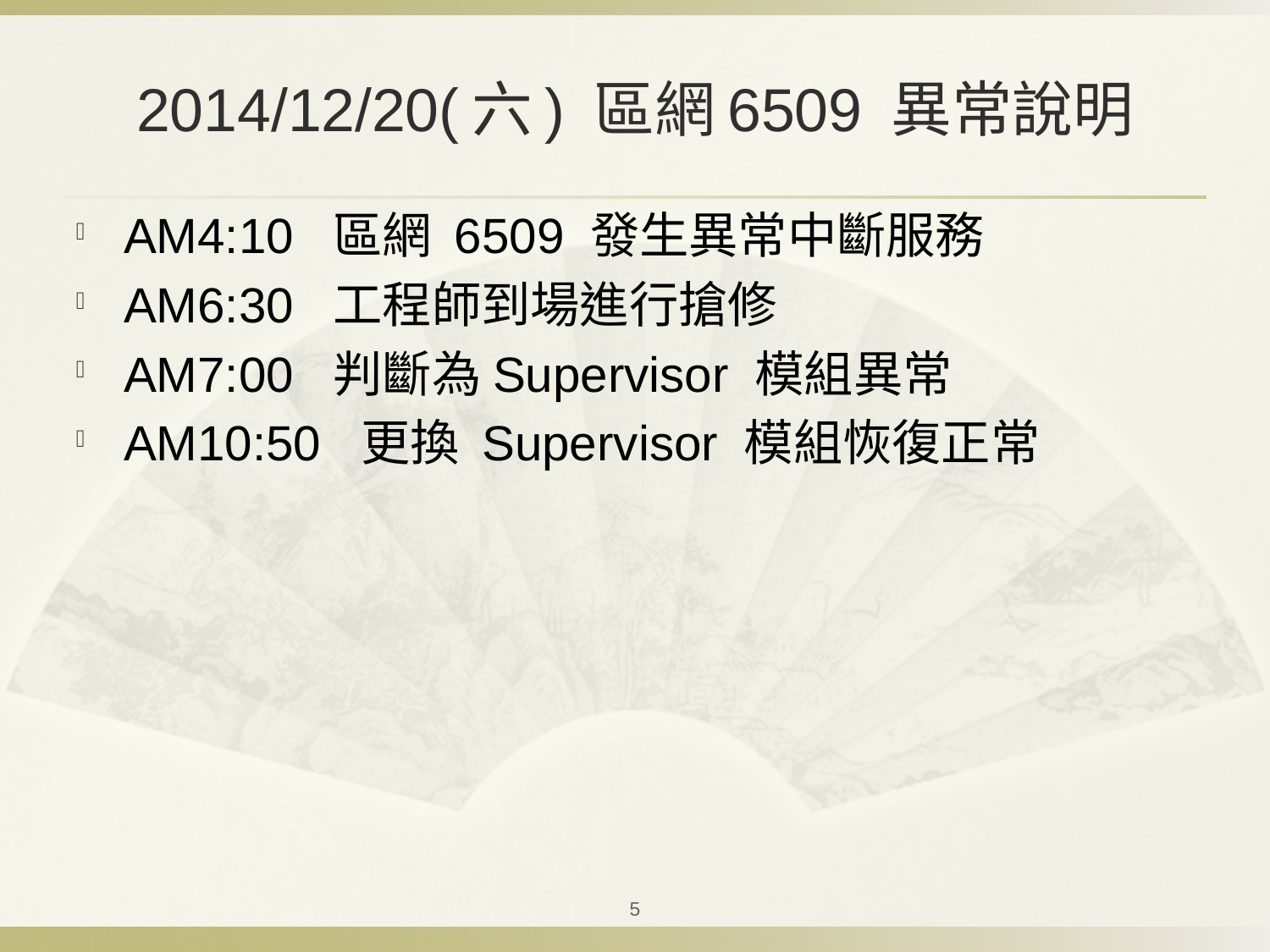

# 2014/12/20(六) 區網6509 異常說明
AM4:10  區網 6509 發生異常中斷服務
AM6:30  工程師到場進行搶修
AM7:00  判斷為Supervisor 模組異常
AM10:50  更換 Supervisor 模組恢復正常

5